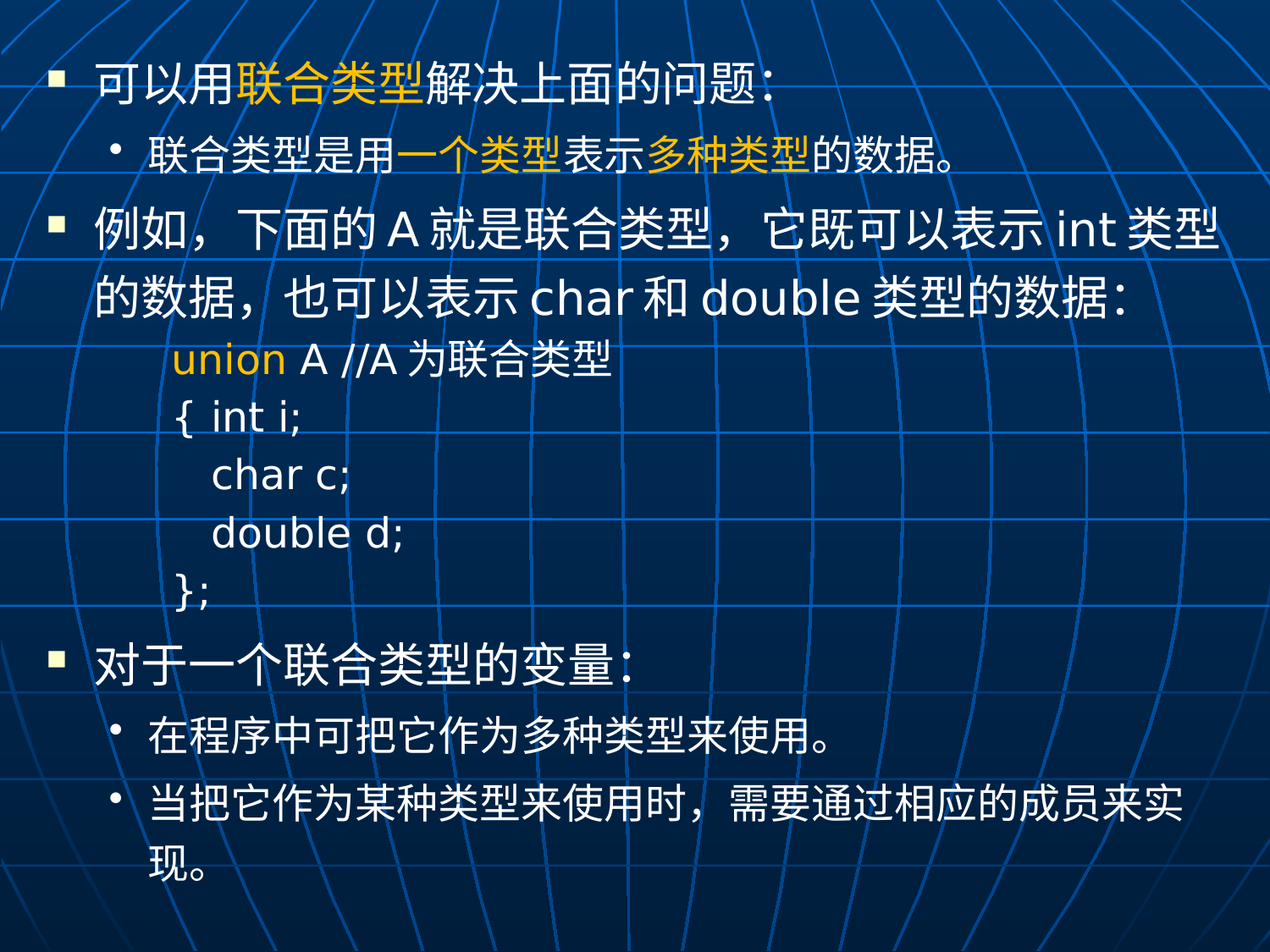

可以用联合类型解决上面的问题：
联合类型是用一个类型表示多种类型的数据。
例如，下面的A就是联合类型，它既可以表示int类型的数据，也可以表示char和double类型的数据：
union A //A为联合类型
{ int i;
   char c;
   double d;
};
对于一个联合类型的变量：
在程序中可把它作为多种类型来使用。
当把它作为某种类型来使用时，需要通过相应的成员来实现。